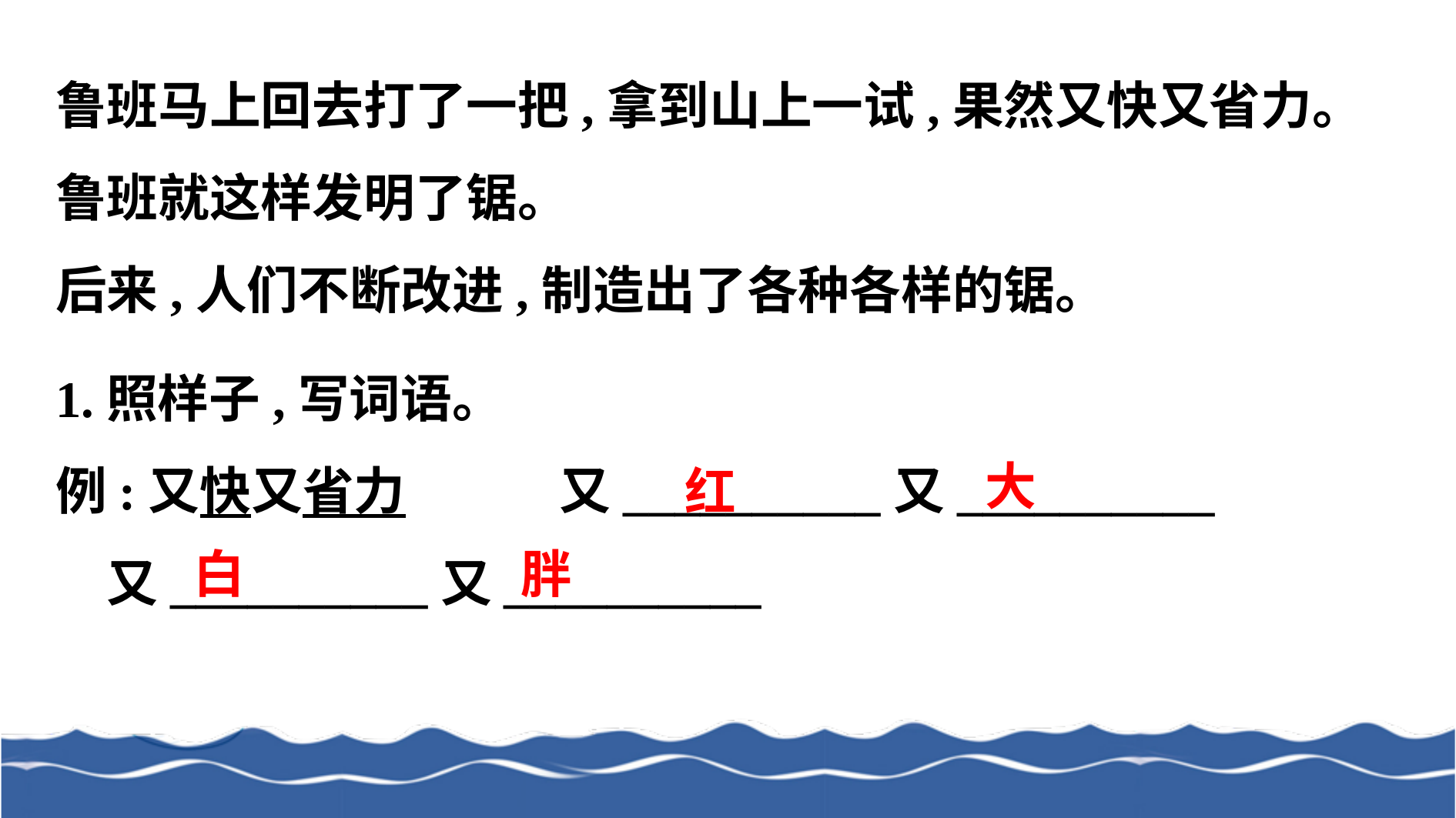

鲁班马上回去打了一把,拿到山上一试,果然又快又省力。
鲁班就这样发明了锯。
后来,人们不断改进,制造出了各种各样的锯。
1.照样子,写词语。
例:又快又省力　　　又__________又__________　　　　又__________又__________
大
红
胖
白